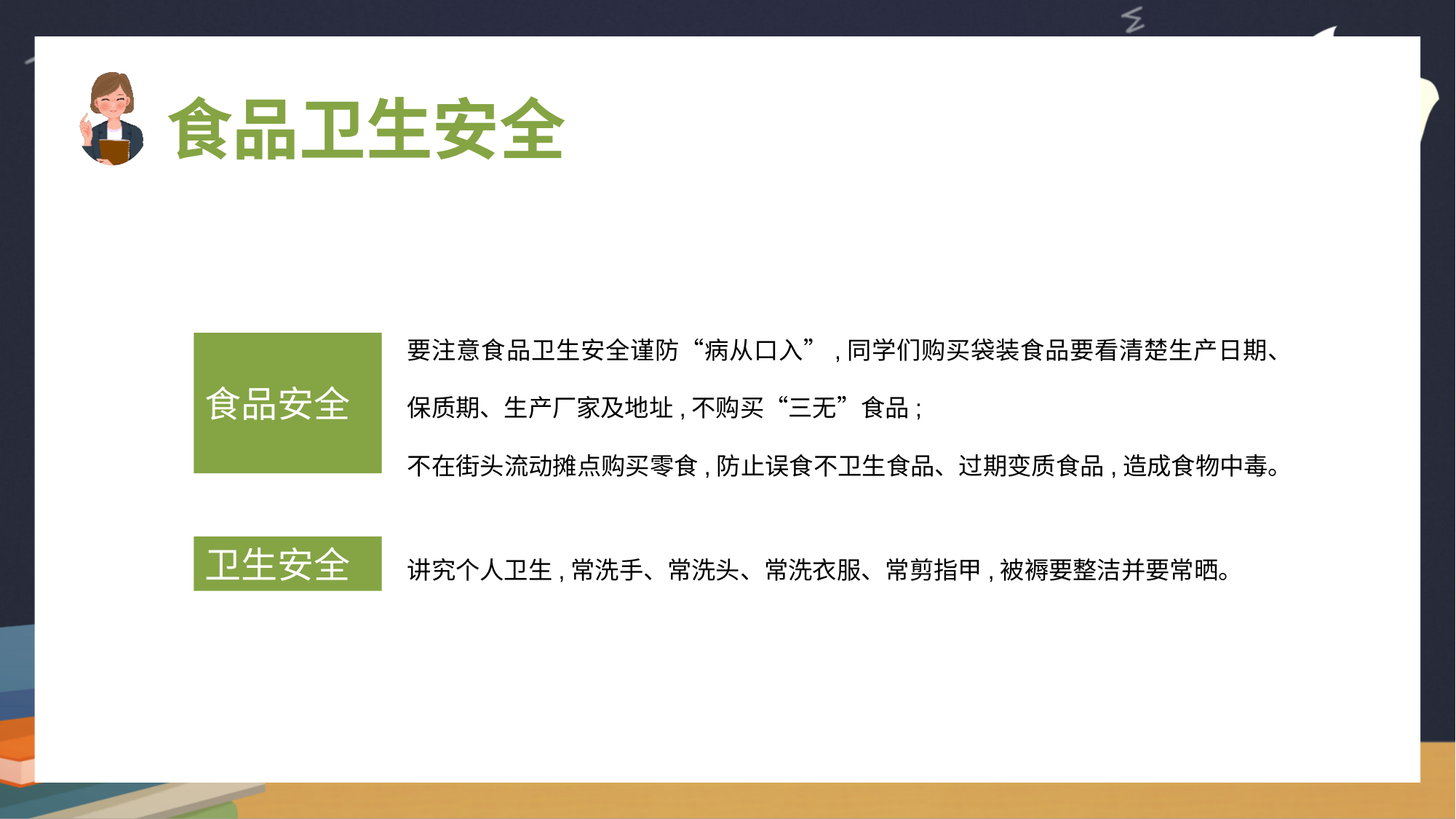

要注意食品卫生安全谨防“病从口入”,同学们购买袋装食品要看清楚生产日期、保质期、生产厂家及地址,不购买“三无”食品;
不在街头流动摊点购买零食,防止误食不卫生食品、过期变质食品,造成食物中毒。
食品安全
讲究个人卫生,常洗手、常洗头、常洗衣服、常剪指甲,被褥要整洁并要常晒。
卫生安全